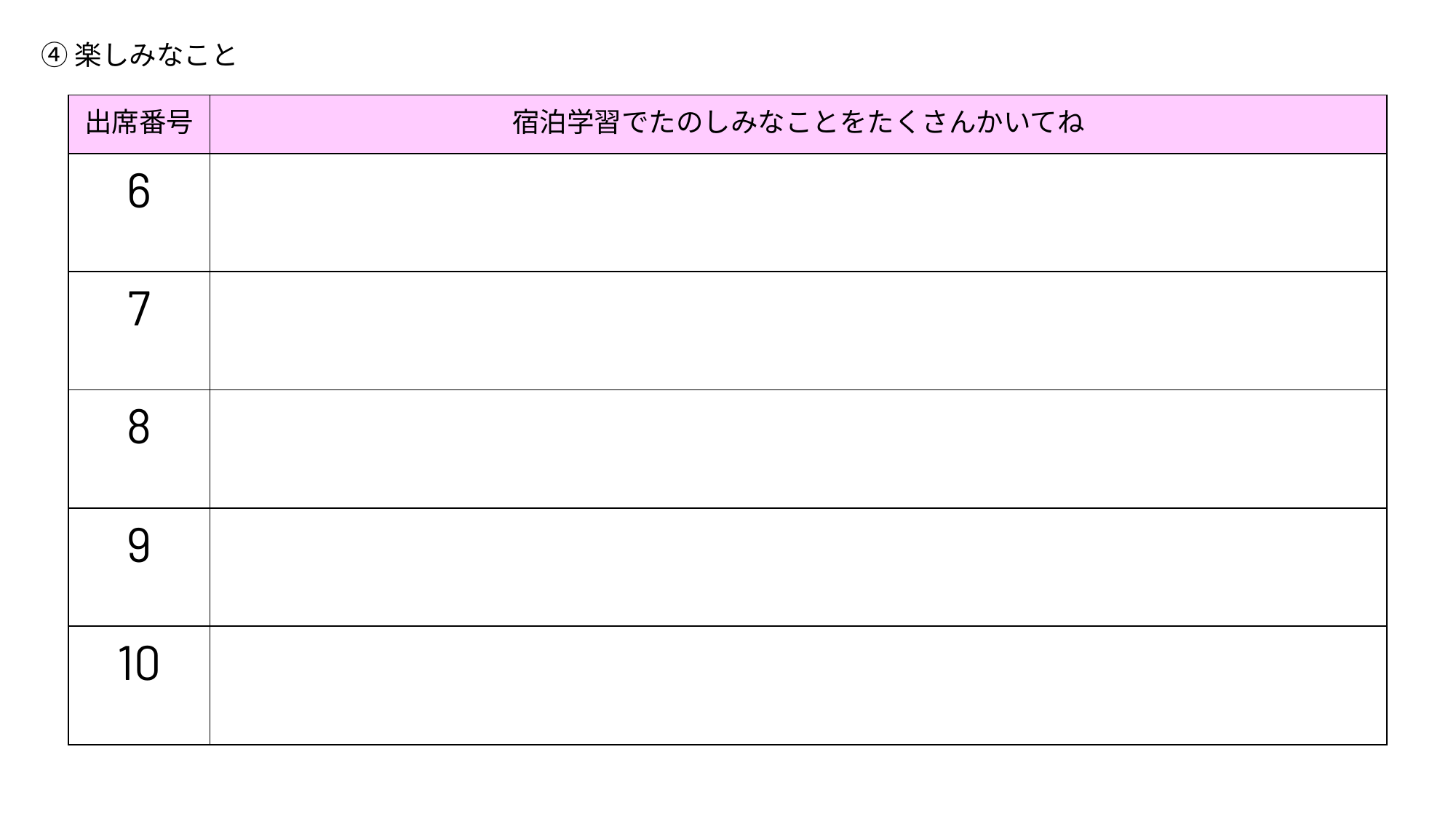

④楽しみなこと
| 出席番号 | 宿泊学習でたのしみなことをたくさんかいてね |
| --- | --- |
| 6 |  |
| 7 |  |
| 8 |  |
| 9 |  |
| 10 |  |